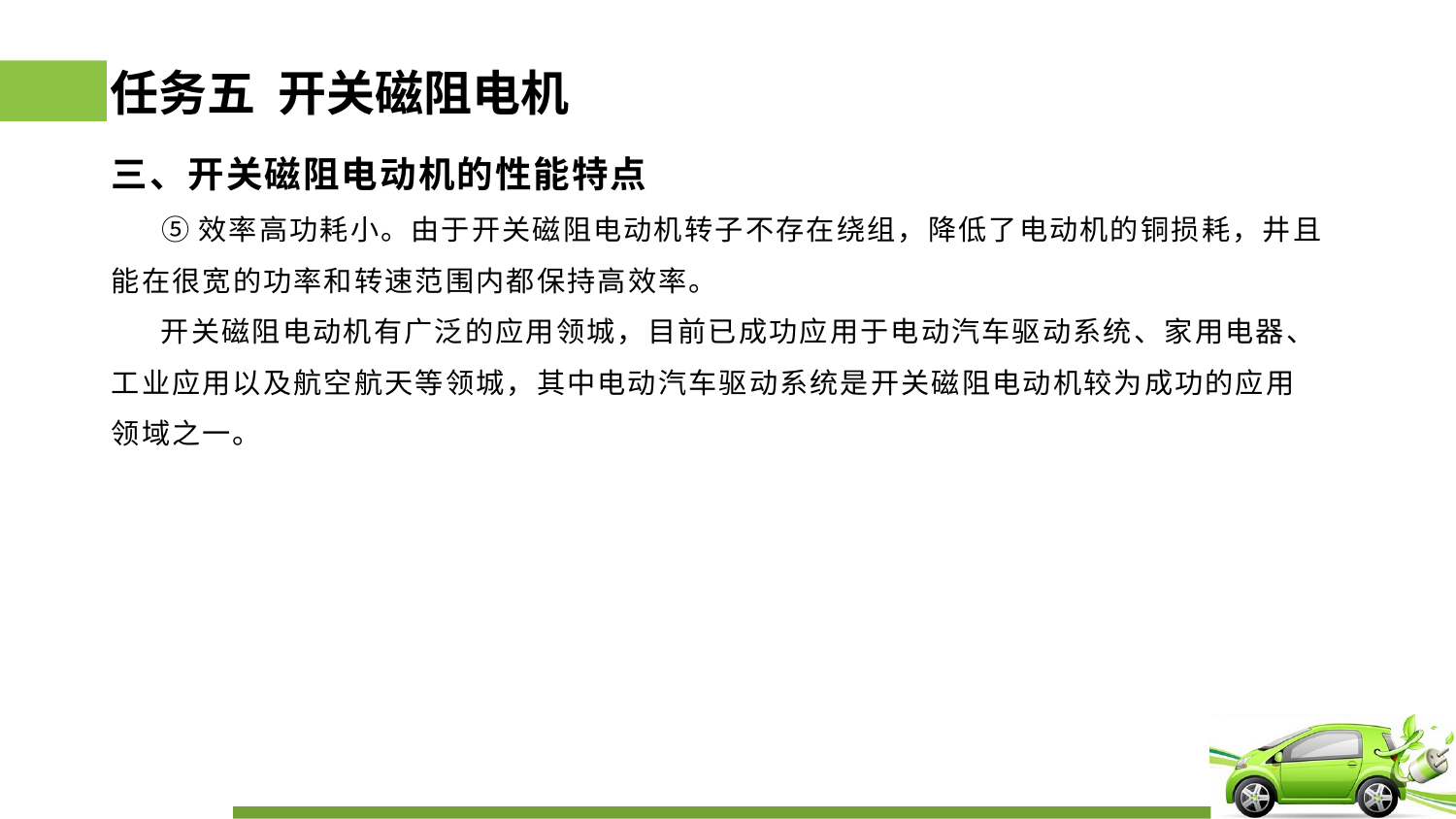

# 任务五  开关磁阻电机
三、开关磁阻电动机的性能特点
      ⑤效率高功耗小。由于开关磁阻电动机转子不存在绕组，降低了电动机的铜损耗，井且能在很宽的功率和转速范围内都保持高效率。
      开关磁阻电动机有广泛的应用领城，目前已成功应用于电动汽车驱动系统、家用电器、工业应用以及航空航天等领城，其中电动汽车驱动系统是开关磁阻电动机较为成功的应用领域之一。